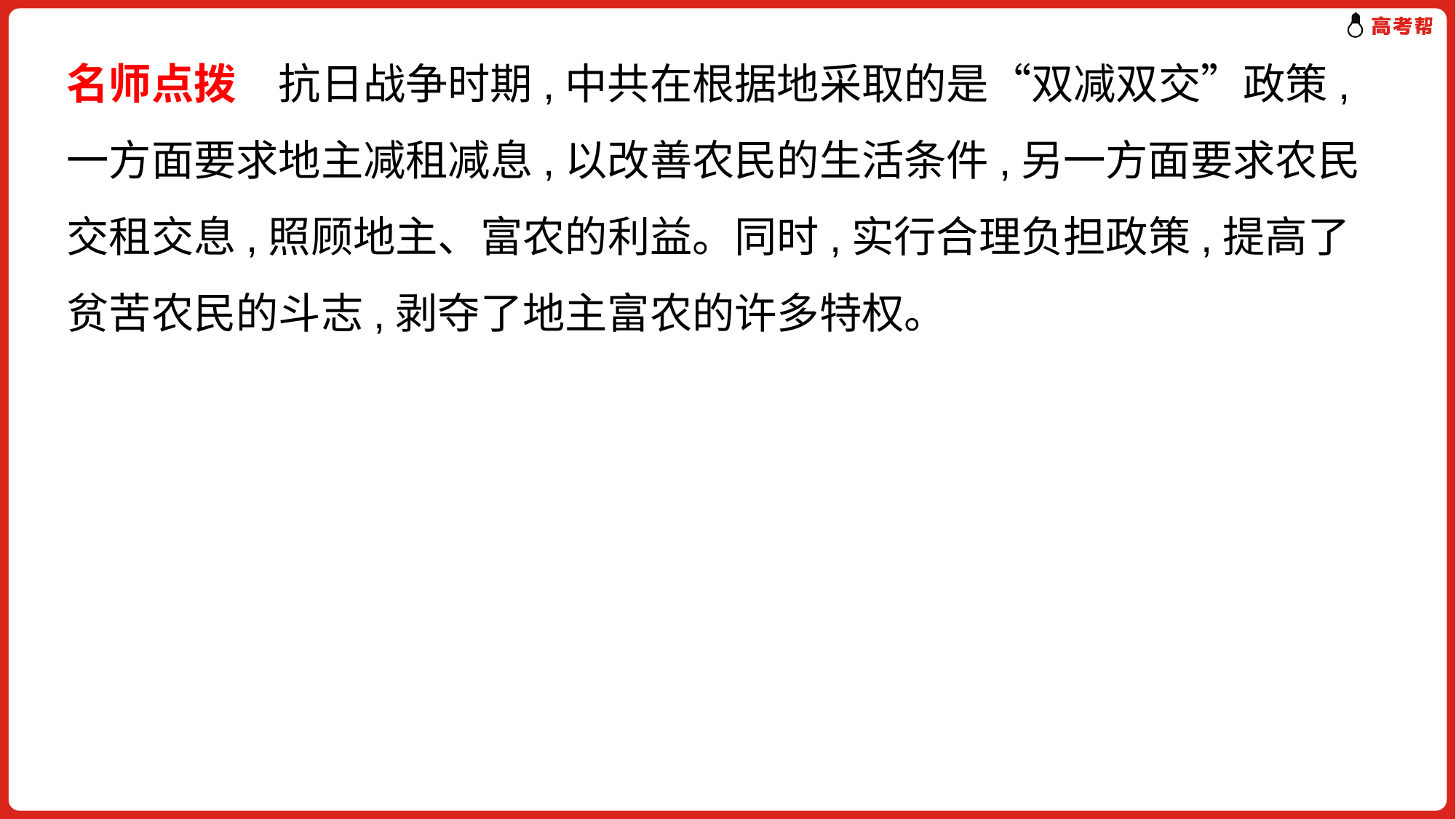

名师点拨　抗日战争时期,中共在根据地采取的是“双减双交”政策,一方面要求地主减租减息,以改善农民的生活条件,另一方面要求农民交租交息,照顾地主、富农的利益。同时,实行合理负担政策,提高了贫苦农民的斗志,剥夺了地主富农的许多特权。